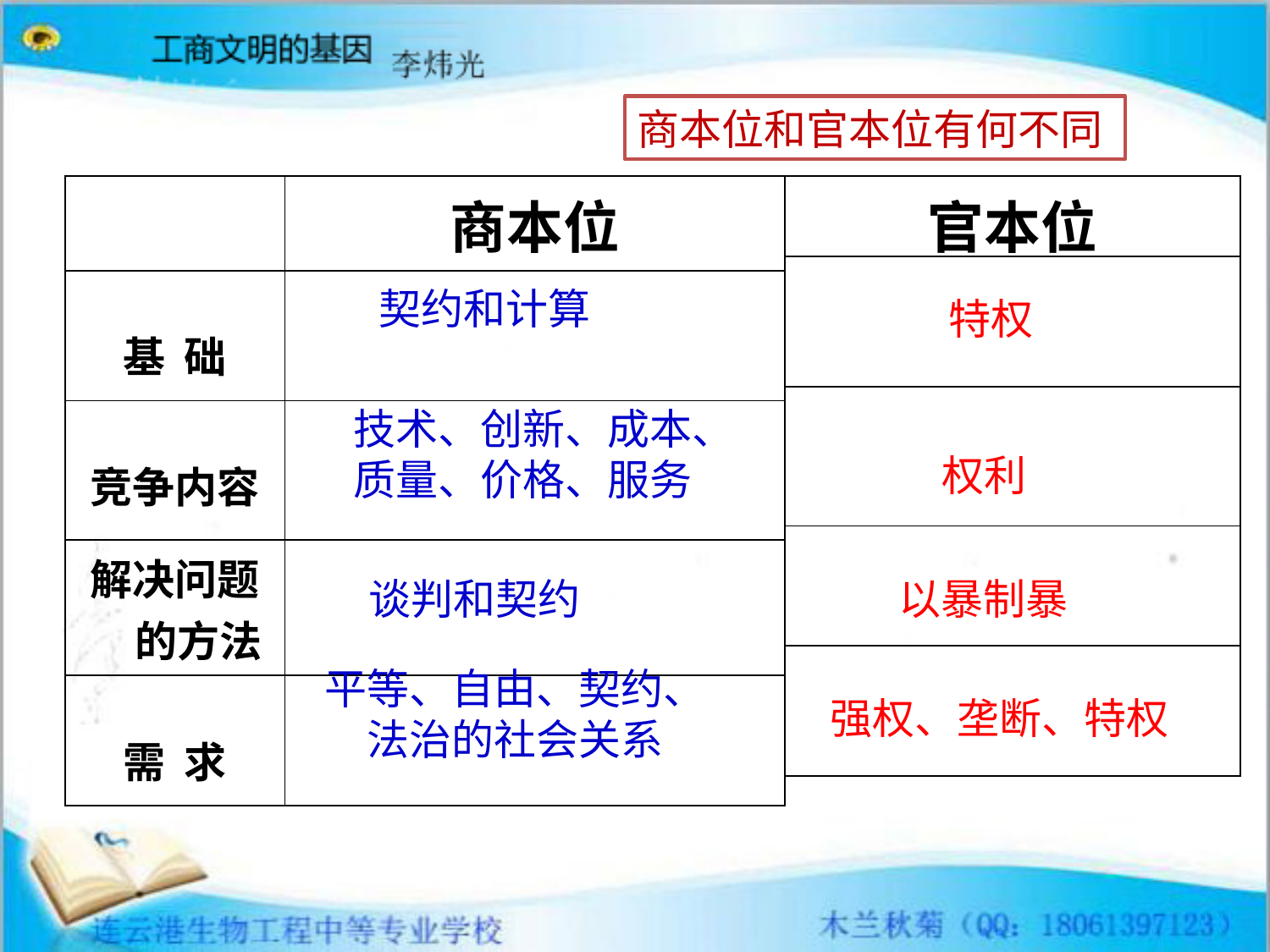

商本位和官本位有何不同
|  | 商本位 |
| --- | --- |
| 基 础 |  |
| 竞争内容 |  |
| 解决问题的方法 |  |
| 需 求 |  |
| 官本位 |
| --- |
|  |
|  |
|  |
|  |
契约和计算
特权
技术、创新、成本、质量、价格、服务
权利
谈判和契约
以暴制暴
平等、自由、契约、法治的社会关系
强权、垄断、特权